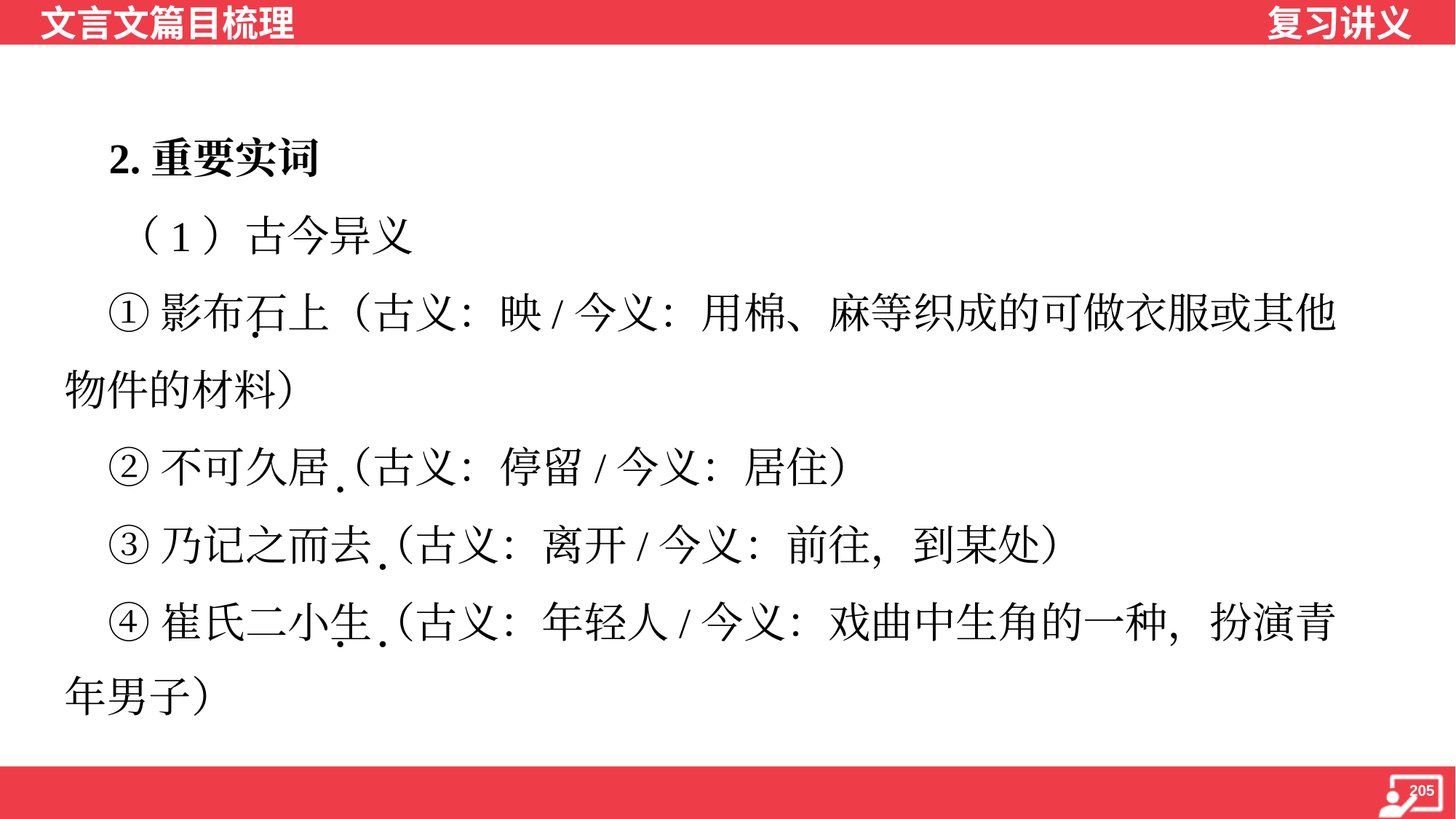

2.重要实词
    （1）古今异义
    ①影布石上（古义：映/今义：用棉、麻等织成的可做衣服或其他
物件的材料）
    ②不可久居（古义：停留/今义：居住）
    ③乃记之而去（古义：离开/今义：前往，到某处）
    ④崔氏二小生（古义：年轻人/今义：戏曲中生角的一种，扮演青
年男子）